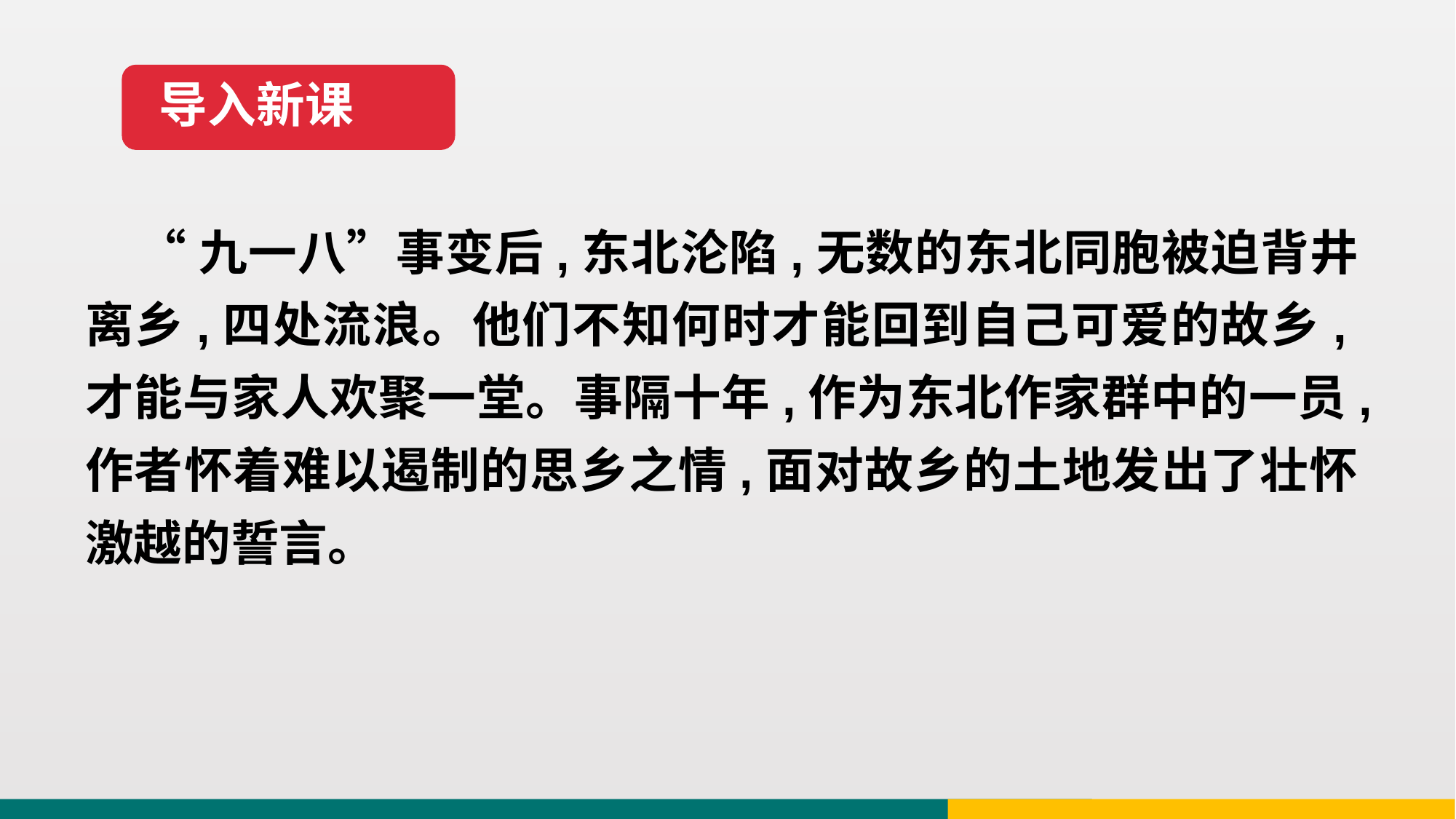

导入新课
     “九一八”事变后,东北沦陷,无数的东北同胞被迫背井离乡,四处流浪。他们不知何时才能回到自己可爱的故乡,才能与家人欢聚一堂。事隔十年,作为东北作家群中的一员,作者怀着难以遏制的思乡之情,面对故乡的土地发出了壮怀激越的誓言。